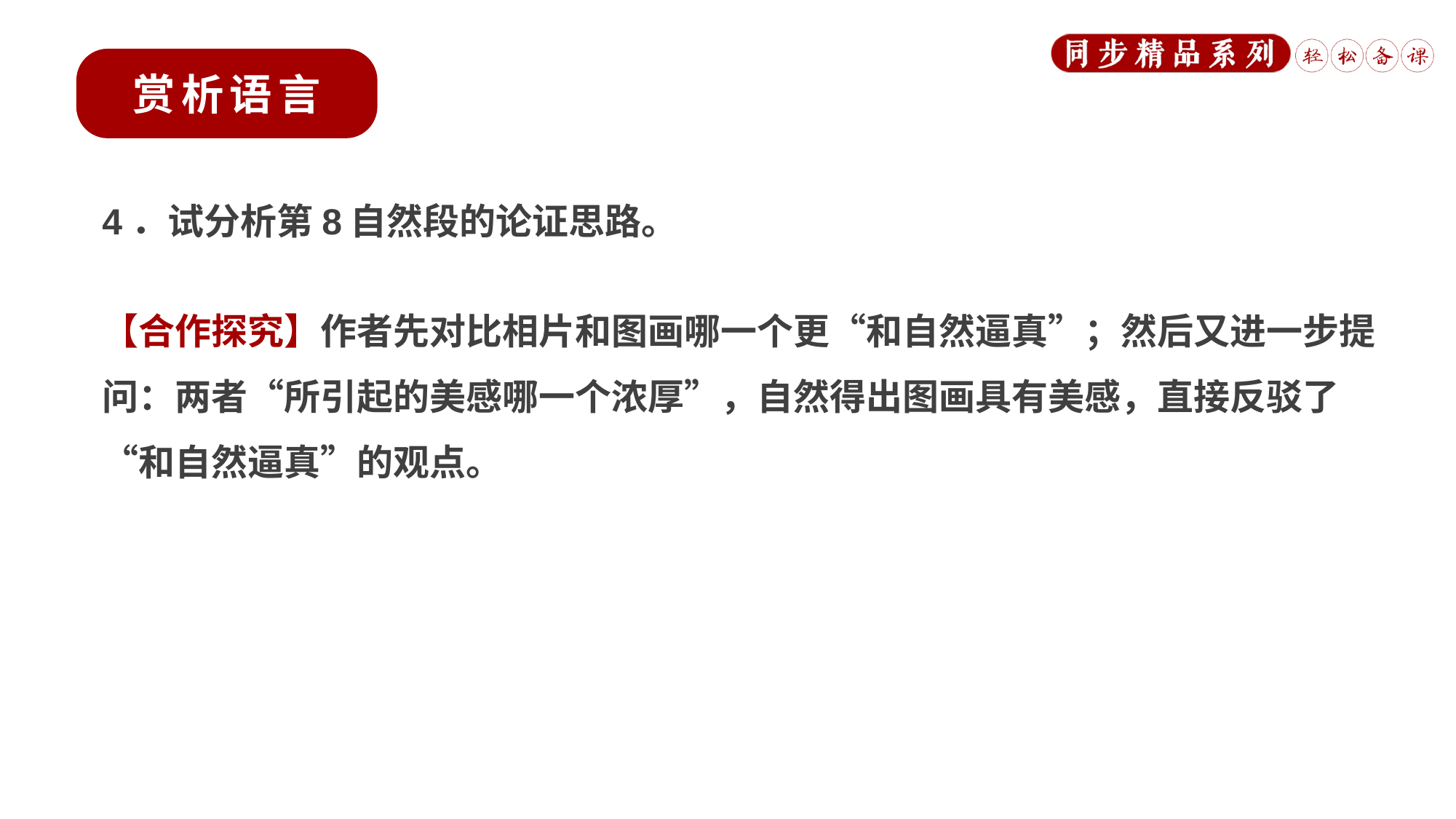

4．试分析第8自然段的论证思路。
【合作探究】作者先对比相片和图画哪一个更“和自然逼真”；然后又进一步提问：两者“所引起的美感哪一个浓厚”，自然得出图画具有美感，直接反驳了“和自然逼真”的观点。